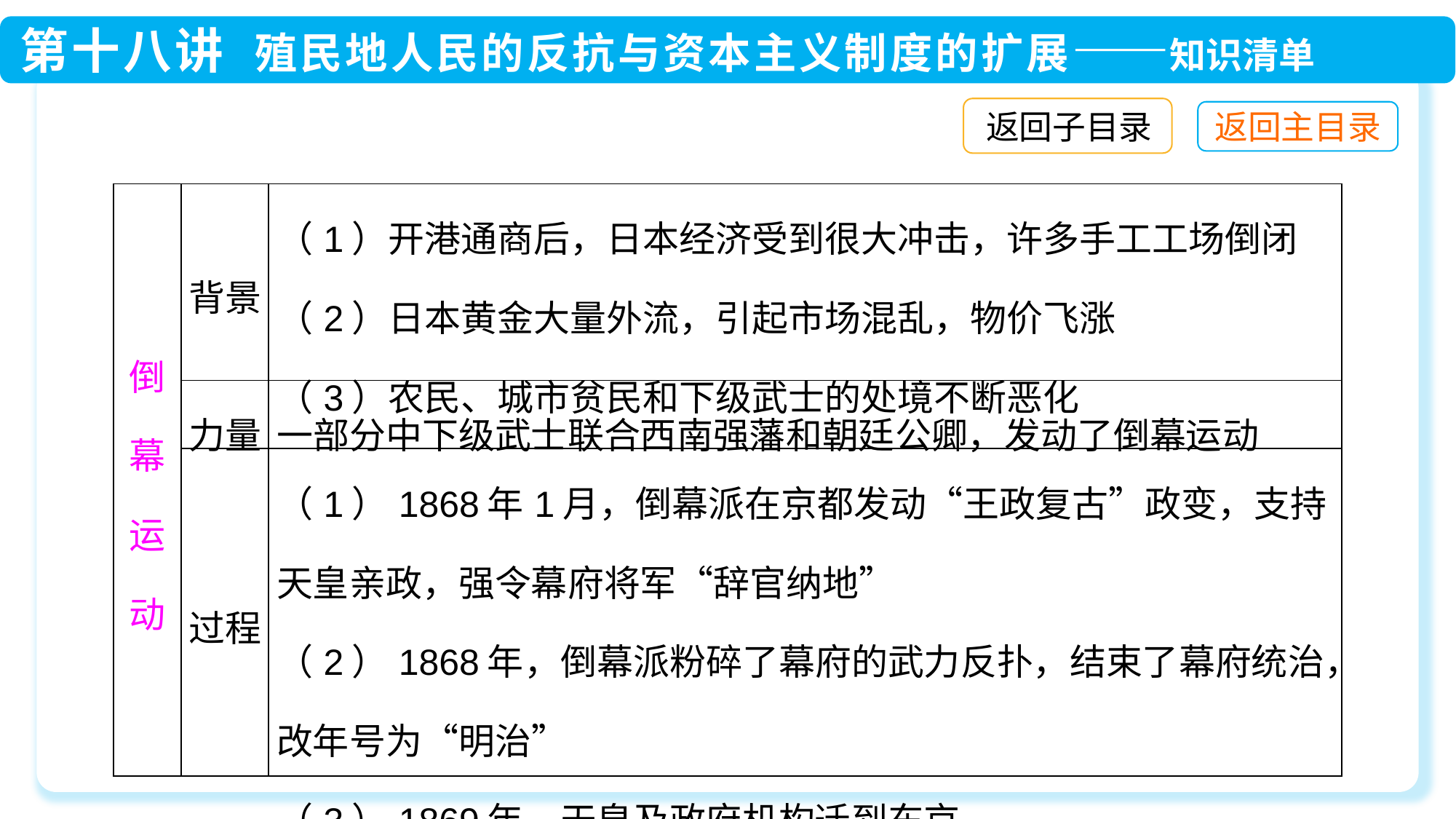

返回子目录
| 倒幕运动 | 背景 | （1）开港通商后，日本经济受到很大冲击，许多手工工场倒闭 （2）日本黄金大量外流，引起市场混乱，物价飞涨 （3）农民、城市贫民和下级武士的处境不断恶化 |
| --- | --- | --- |
|  | 力量 | 一部分中下级武士联合西南强藩和朝廷公卿，发动了倒幕运动 |
|  | 过程 | （1）1868年1月，倒幕派在京都发动“王政复古”政变，支持天皇亲政，强令幕府将军“辞官纳地” （2）1868年，倒幕派粉碎了幕府的武力反扑，结束了幕府统治，改年号为“明治” （3）1869年，天皇及政府机构迁到东京 |